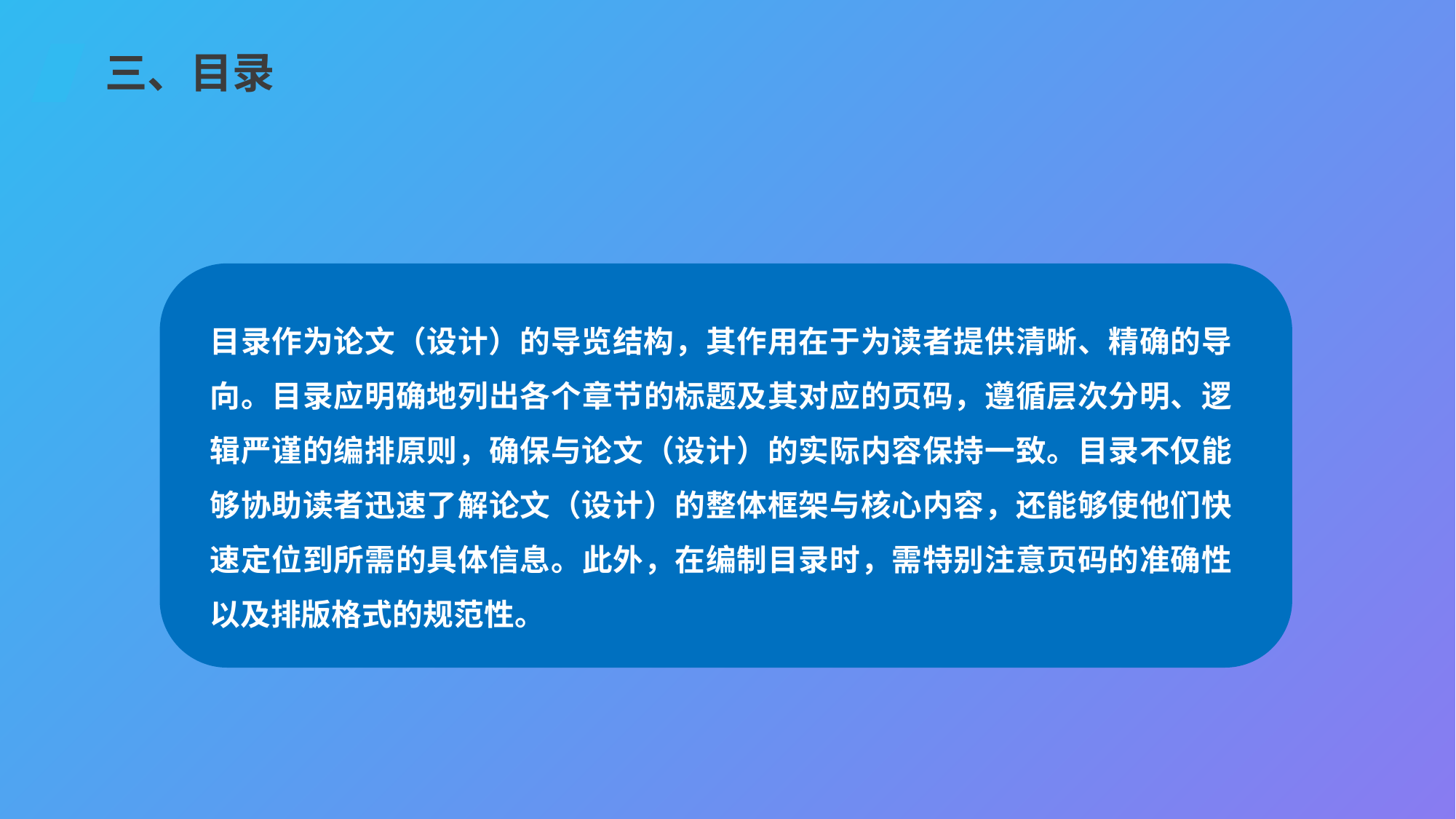

三、目录

目录作为论文（设计）的导览结构，其作用在于为读者提供清晰、精确的导向。目录应明确地列出各个章节的标题及其对应的页码，遵循层次分明、逻辑严谨的编排原则，确保与论文（设计）的实际内容保持一致。目录不仅能够协助读者迅速了解论文（设计）的整体框架与核心内容，还能够使他们快速定位到所需的具体信息。此外，在编制目录时，需特别注意页码的准确性以及排版格式的规范性。